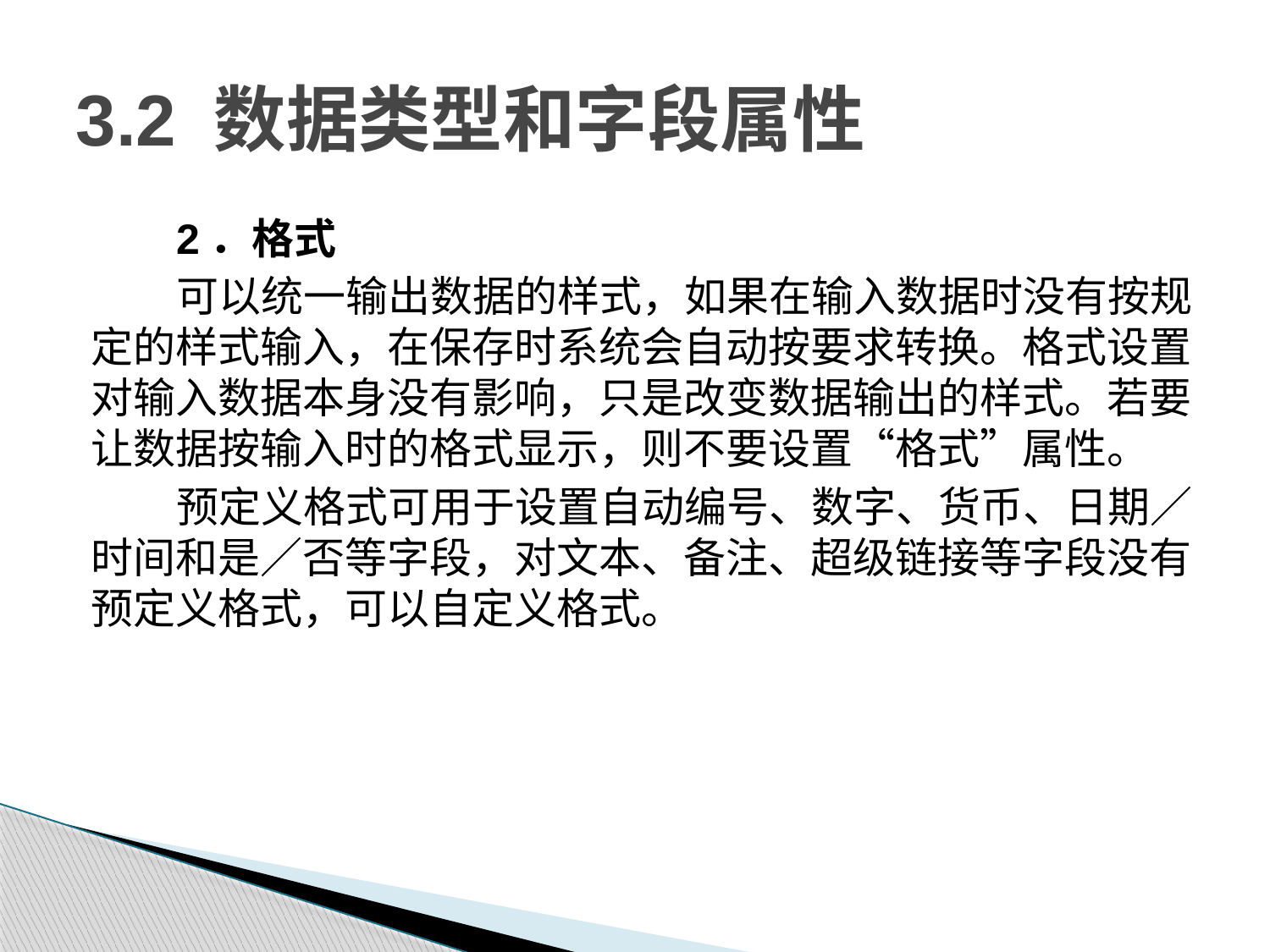

# 3.2 数据类型和字段属性
2．格式
可以统一输出数据的样式，如果在输入数据时没有按规定的样式输入，在保存时系统会自动按要求转换。格式设置对输入数据本身没有影响，只是改变数据输出的样式。若要让数据按输入时的格式显示，则不要设置“格式”属性。
预定义格式可用于设置自动编号、数字、货币、日期／时间和是／否等字段，对文本、备注、超级链接等字段没有预定义格式，可以自定义格式。